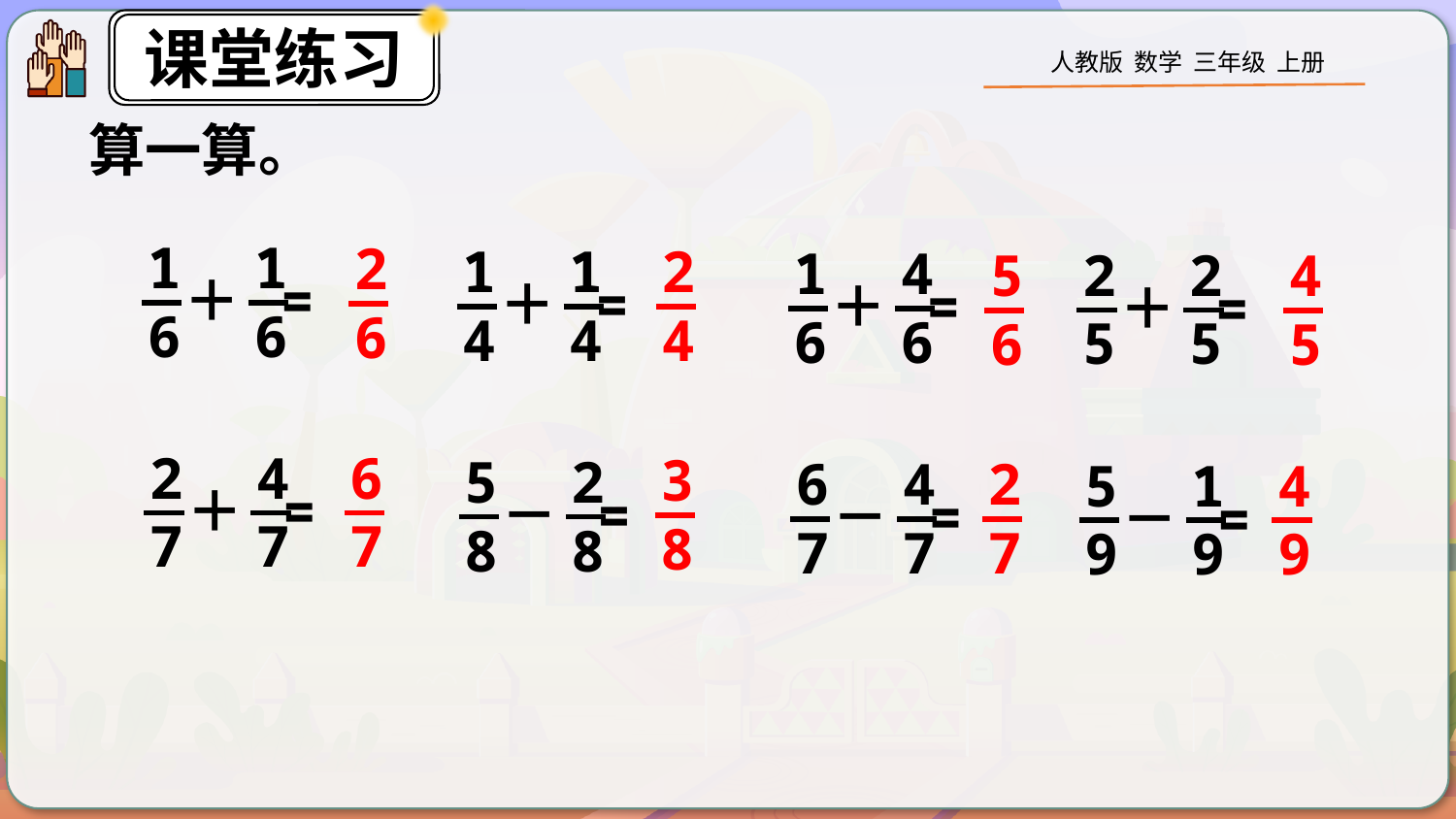

算一算。
1
6
1
6
＋  =
2
6
2
4
1
4
1
4
＋  =
1
6
4
6
＋  =
2
5
2
5
＋  =
5
6
4
5
2
7
4
7
＋  =
6
7
3
8
5
8
2
8
－  =
6
7
4
7
－  =
2
7
5
9
1
9
－  =
4
9